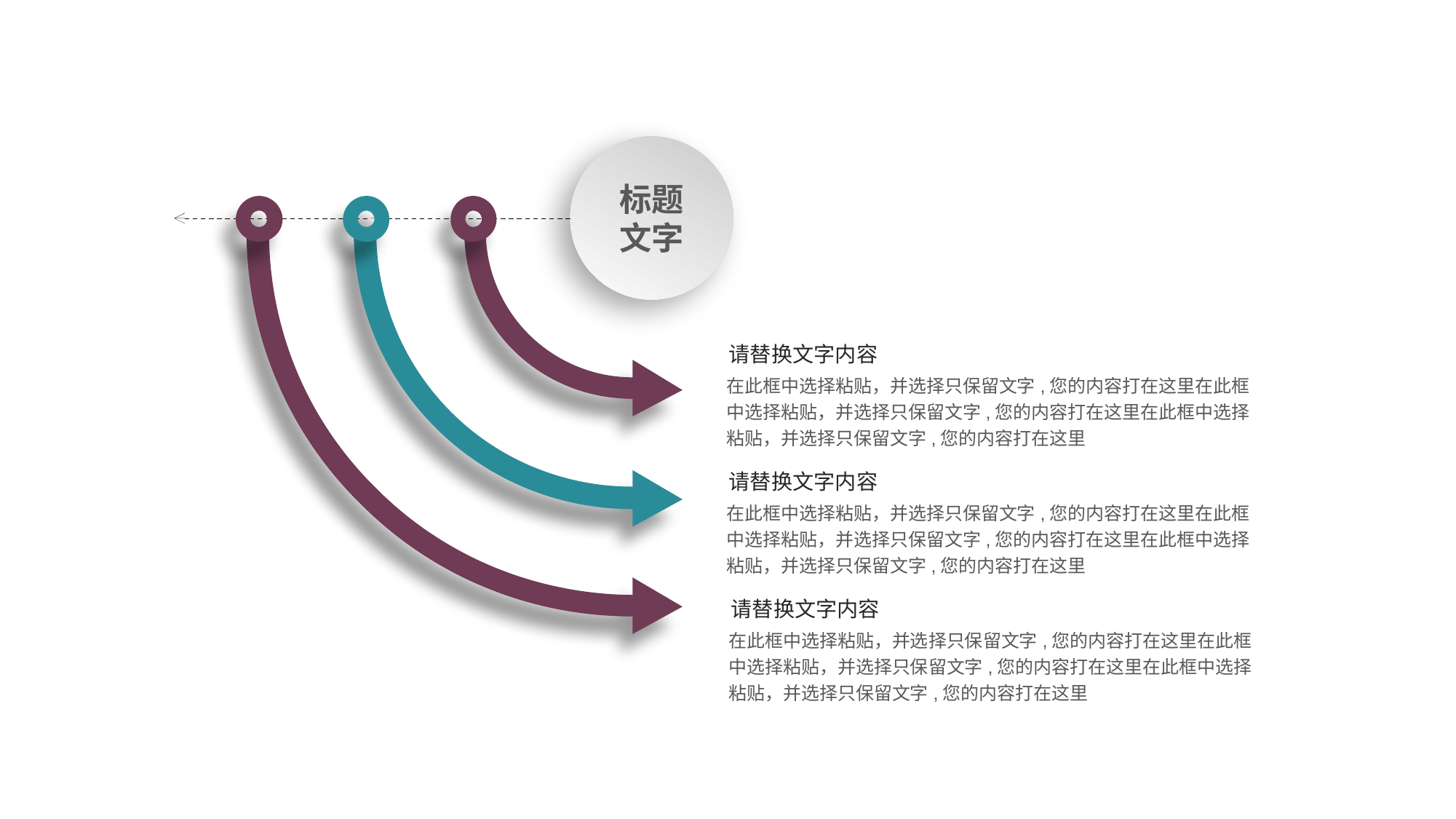

标题文字

请替换文字内容
在此框中选择粘贴，并选择只保留文字,您的内容打在这里在此框中选择粘贴，并选择只保留文字,您的内容打在这里在此框中选择粘贴，并选择只保留文字,您的内容打在这里
请替换文字内容
在此框中选择粘贴，并选择只保留文字,您的内容打在这里在此框中选择粘贴，并选择只保留文字,您的内容打在这里在此框中选择粘贴，并选择只保留文字,您的内容打在这里
请替换文字内容
在此框中选择粘贴，并选择只保留文字,您的内容打在这里在此框中选择粘贴，并选择只保留文字,您的内容打在这里在此框中选择粘贴，并选择只保留文字,您的内容打在这里